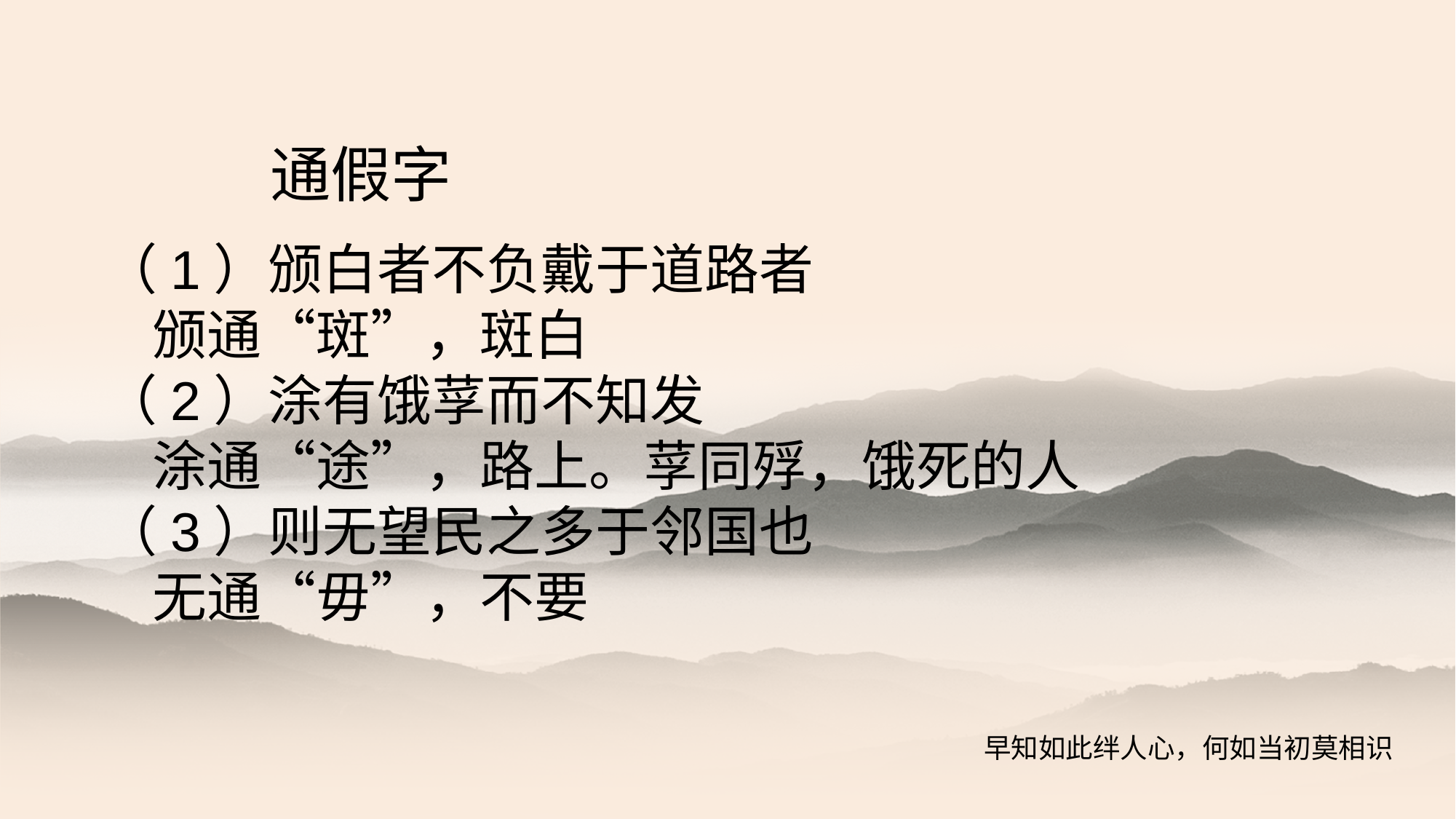

通假字
（1）颁白者不负戴于道路者
   颁通“斑”，斑白
（2）涂有饿莩而不知发
   涂通“途”，路上。莩同殍，饿死的人
（3）则无望民之多于邻国也
   无通“毋”，不要